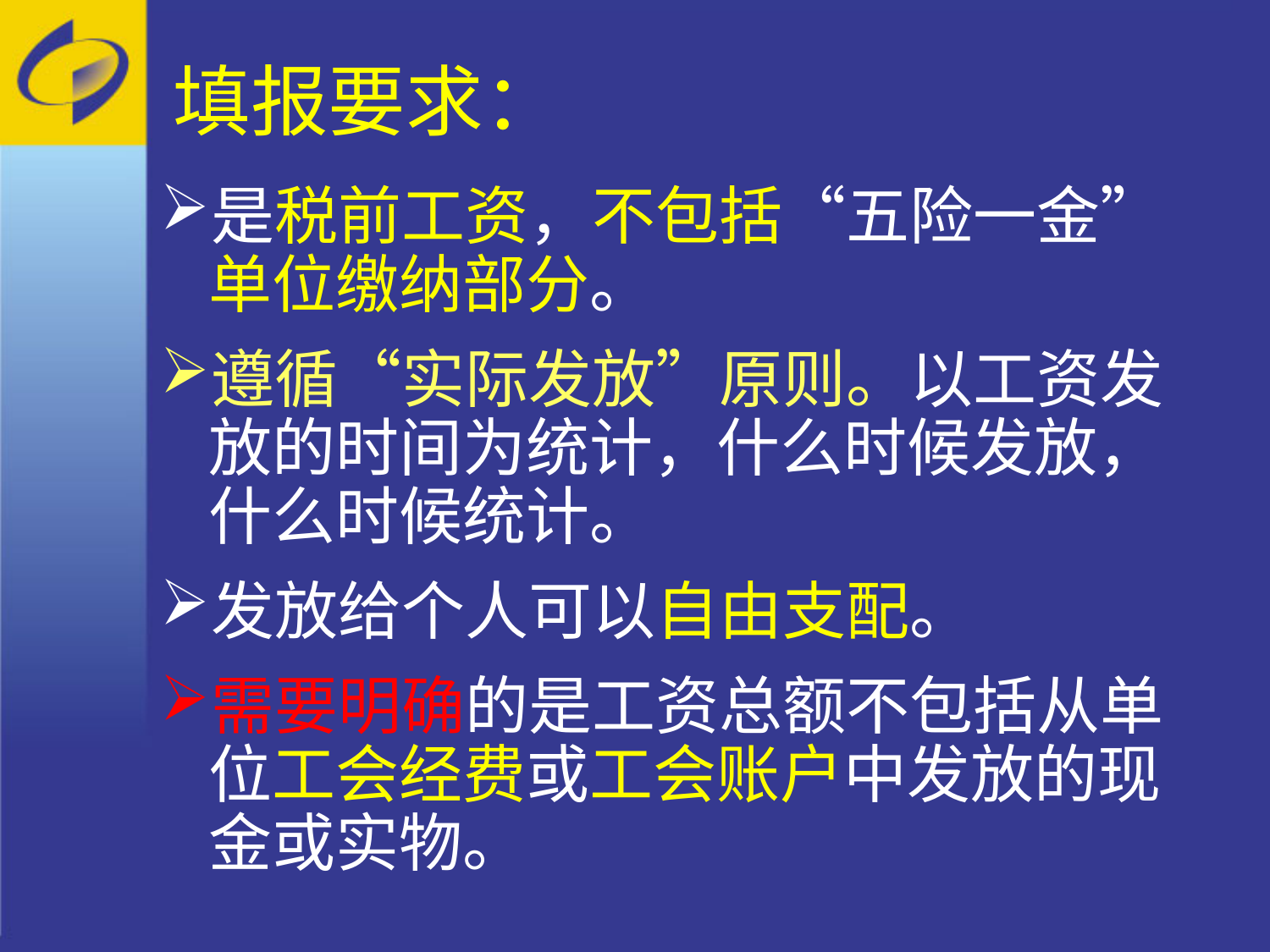

填报要求：
是税前工资，不包括“五险一金”单位缴纳部分。
遵循“实际发放”原则。以工资发放的时间为统计，什么时候发放，什么时候统计。
发放给个人可以自由支配。
需要明确的是工资总额不包括从单位工会经费或工会账户中发放的现金或实物。